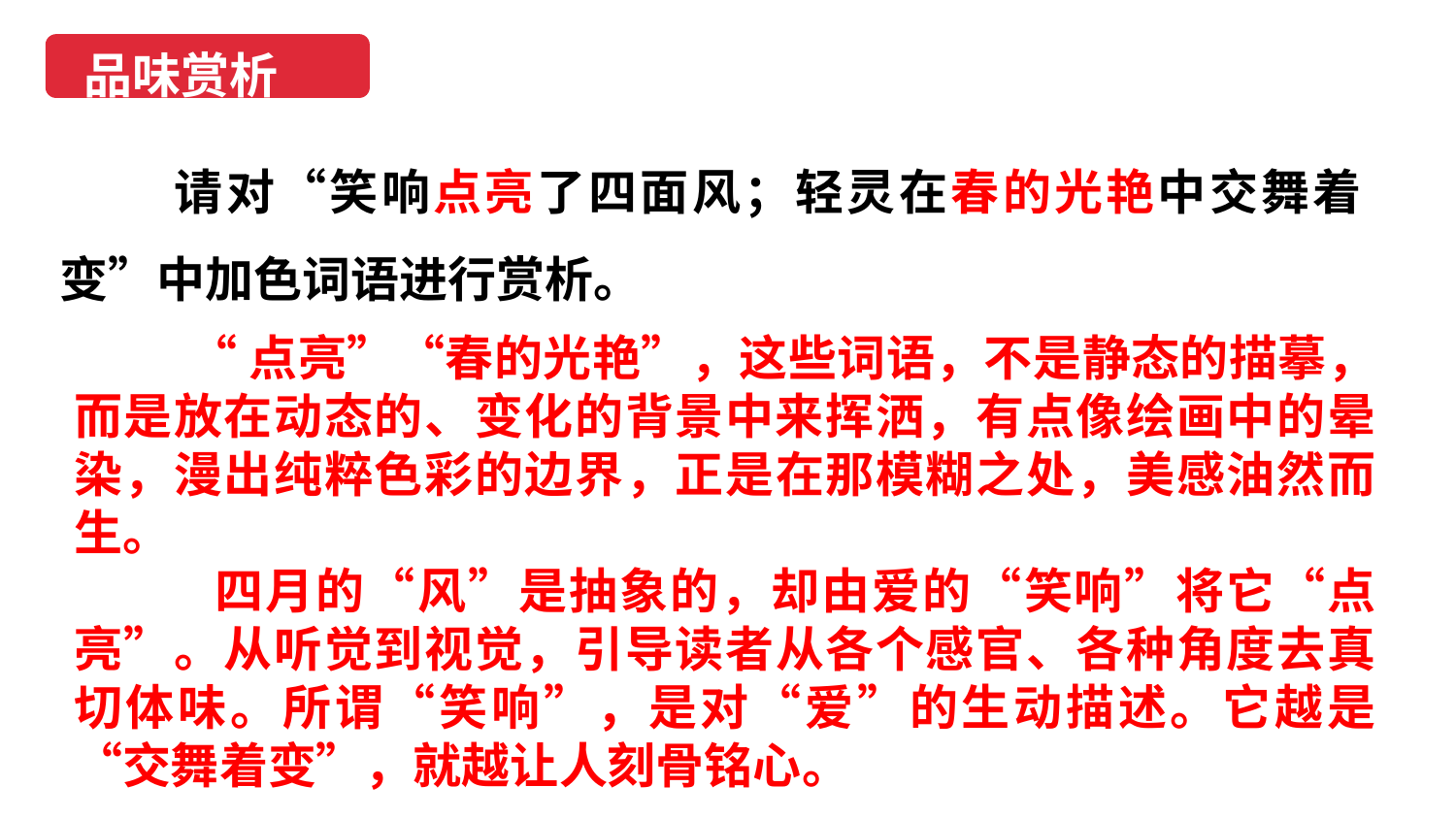

品味赏析
请对“笑响点亮了四面风；轻灵在春的光艳中交舞着变”中加色词语进行赏析。
“点亮”“春的光艳”，这些词语，不是静态的描摹，而是放在动态的、变化的背景中来挥洒，有点像绘画中的晕染，漫出纯粹色彩的边界，正是在那模糊之处，美感油然而生。
 四月的“风”是抽象的，却由爱的“笑响”将它“点亮”。从听觉到视觉，引导读者从各个感官、各种角度去真切体味。所谓“笑响”，是对“爱”的生动描述。它越是“交舞着变”，就越让人刻骨铭心。